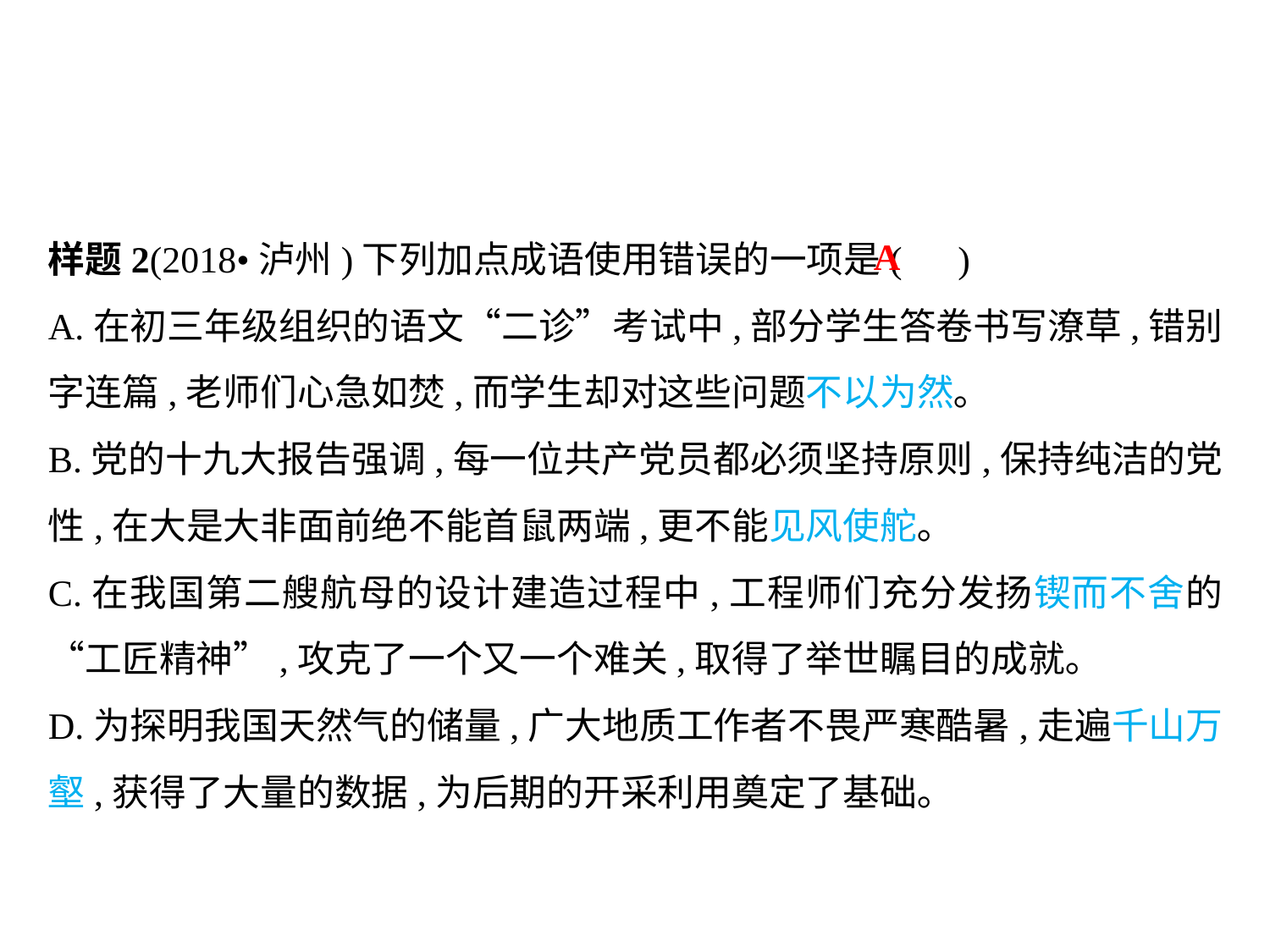

样题2(2018•泸州)下列加点成语使用错误的一项是(      )
A.在初三年级组织的语文“二诊”考试中,部分学生答卷书写潦草,错别字连篇,老师们心急如焚,而学生却对这些问题不以为然｡
B.党的十九大报告强调,每一位共产党员都必须坚持原则,保持纯洁的党性,在大是大非面前绝不能首鼠两端,更不能见风使舵｡
C.在我国第二艘航母的设计建造过程中,工程师们充分发扬锲而不舍的“工匠精神”,攻克了一个又一个难关,取得了举世瞩目的成就｡
D.为探明我国天然气的储量,广大地质工作者不畏严寒酷暑,走遍千山万壑,获得了大量的数据,为后期的开采利用奠定了基础｡
A